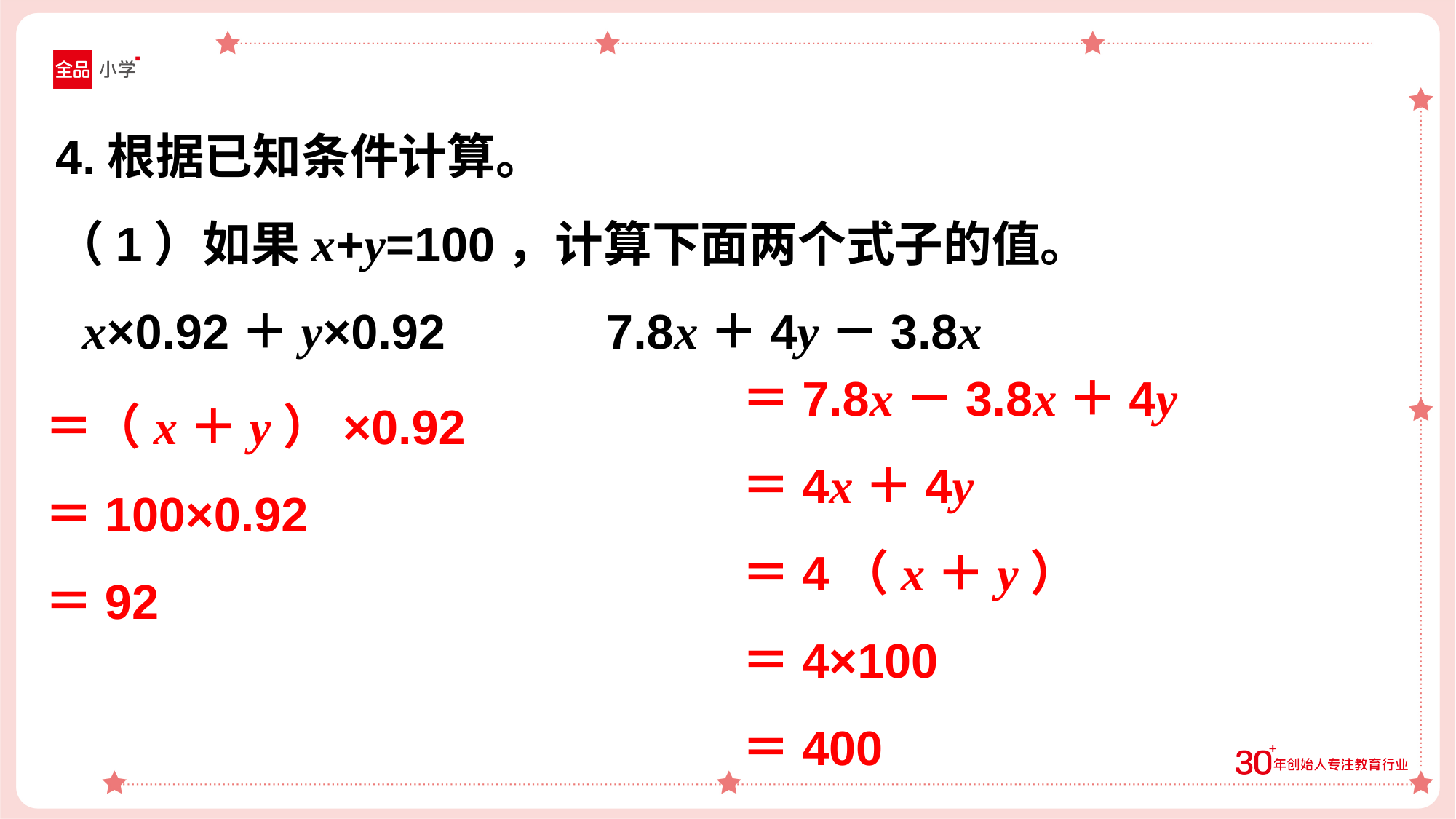

4.根据已知条件计算。
（1）如果x+y=100，计算下面两个式子的值。
  x×0.92＋y×0.92            7.8x＋4y－3.8x
＝7.8x－3.8x＋4y
＝4x＋4y
＝4（x＋y）
＝4×100
＝400
＝（x＋y）×0.92
＝100×0.92
＝92